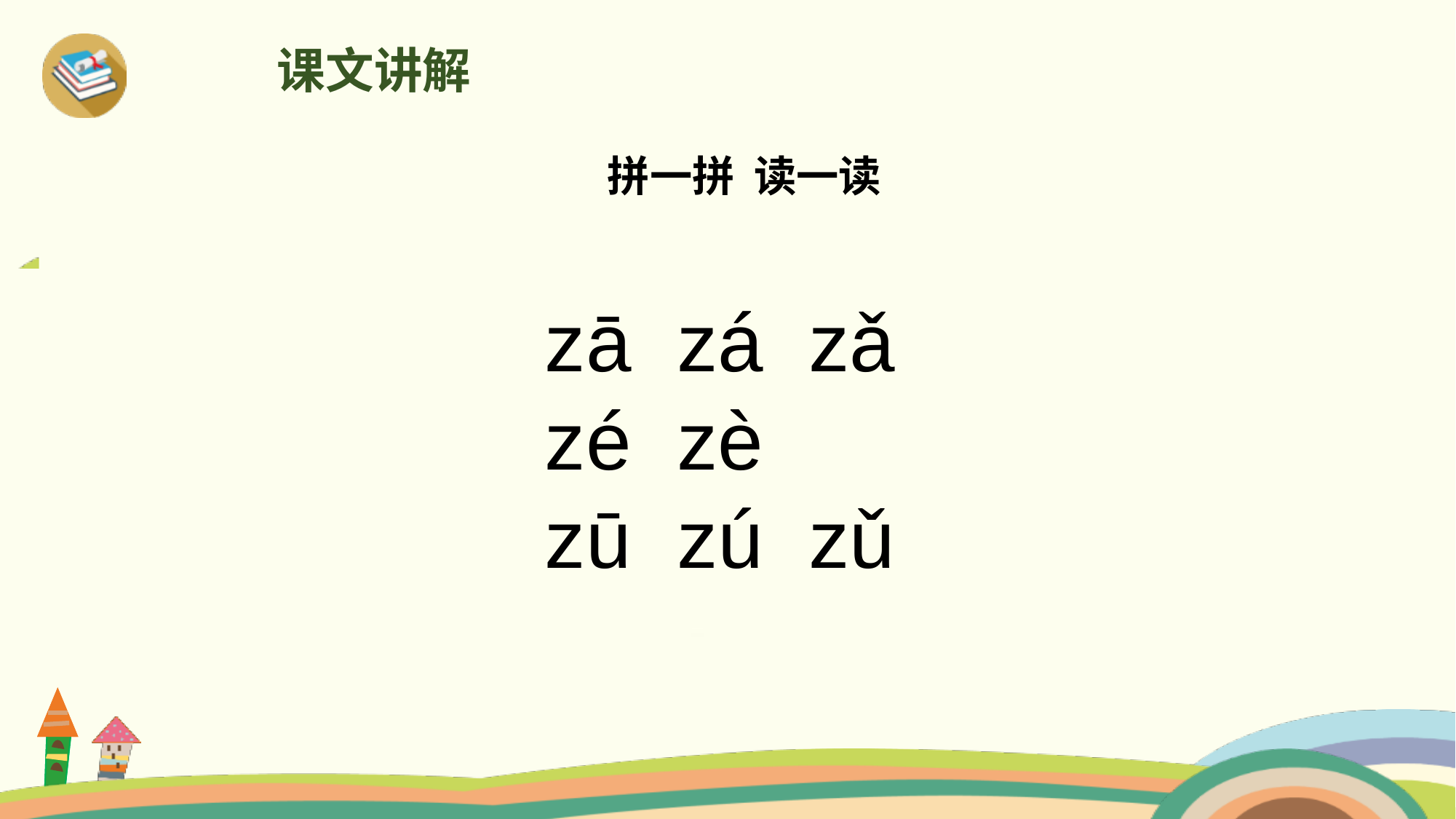

课文讲解
拼一拼  读一读
zā  zá  zǎ
zé  zè
zū  zú  zǔ